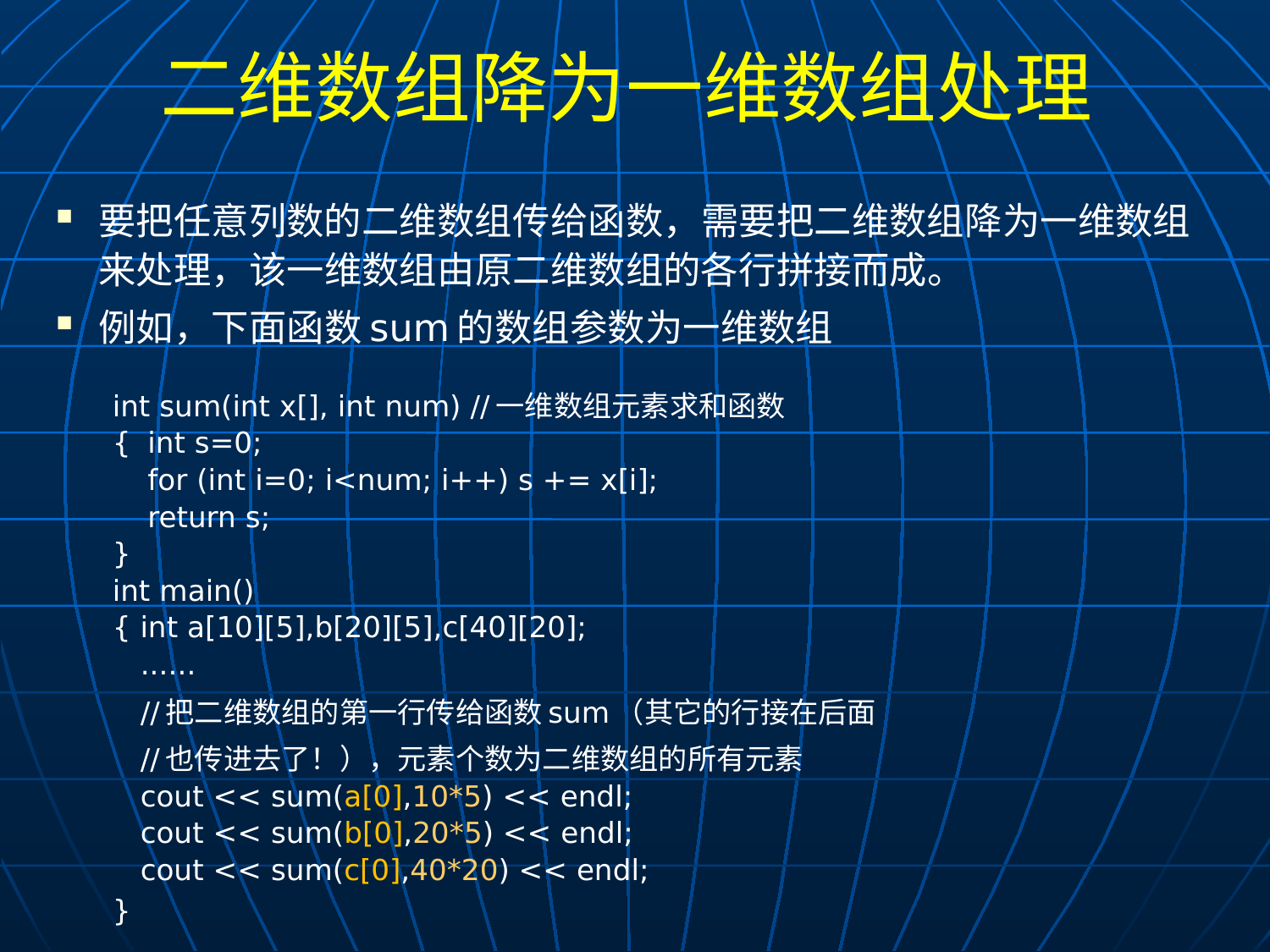

# 二维数组降为一维数组处理
要把任意列数的二维数组传给函数，需要把二维数组降为一维数组来处理，该一维数组由原二维数组的各行拼接而成。
例如，下面函数sum的数组参数为一维数组

int sum(int x[], int num) //一维数组元素求和函数
{	int s=0;
	for (int i=0; i<num; i++) s += x[i];
	return s;
}
int main()
{ int a[10][5],b[20][5],c[40][20];
   ......
   //把二维数组的第一行传给函数sum（其它的行接在后面
   //也传进去了！），元素个数为二维数组的所有元素
   cout << sum(a[0],10*5) << endl;
   cout << sum(b[0],20*5) << endl;
   cout << sum(c[0],40*20) << endl;
}